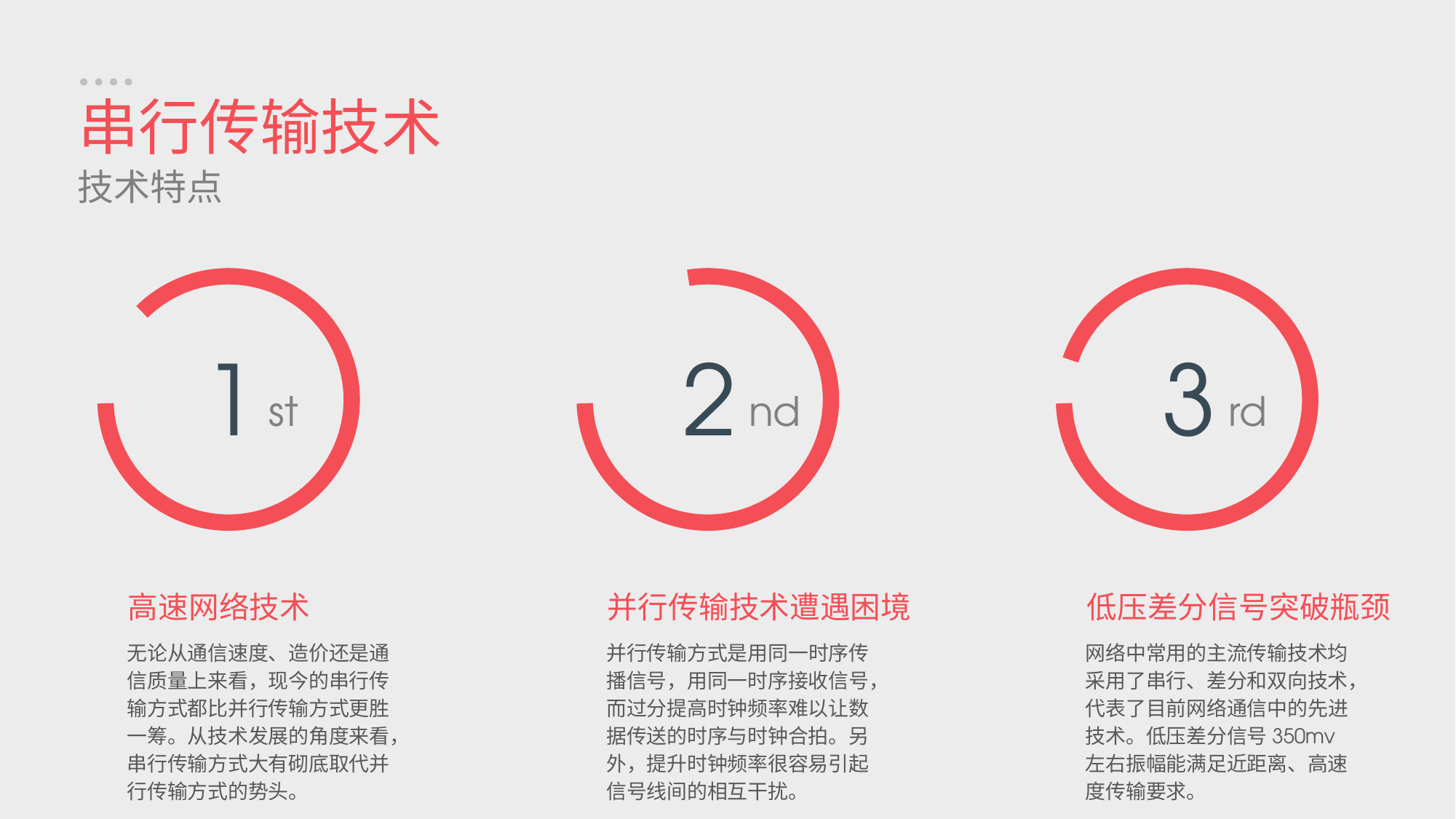

串行传输技术
技术特点

1
st

2
nd

3
rd
并行传输技术遭遇困境
并行传输方式是用同一时序传播信号，用同一时序接收信号，而过分提高时钟频率难以让数据传送的时序与时钟合拍。另外，提升时钟频率很容易引起信号线间的相互干扰。
低压差分信号突破瓶颈
网络中常用的主流传输技术均采用了串行、差分和双向技术，代表了目前网络通信中的先进技术。低压差分信号350mv左右振幅能满足近距离、高速度传输要求。
高速网络技术
无论从通信速度、造价还是通信质量上来看，现今的串行传输方式都比并行传输方式更胜一筹。从技术发展的角度来看，串行传输方式大有砌底取代并行传输方式的势头。